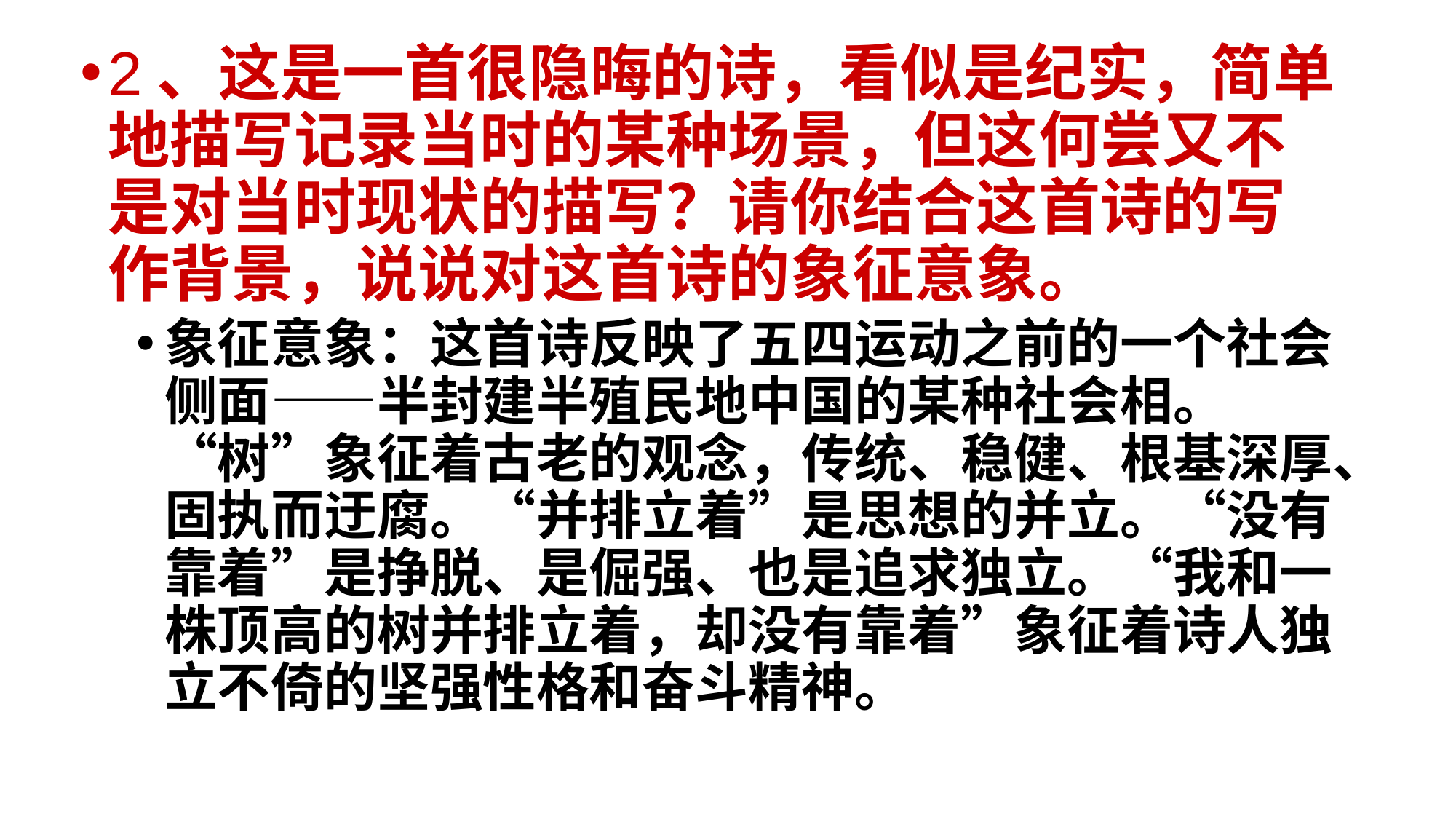

#
2、这是一首很隐晦的诗，看似是纪实，简单地描写记录当时的某种场景，但这何尝又不是对当时现状的描写？请你结合这首诗的写作背景，说说对这首诗的象征意象。
象征意象：这首诗反映了五四运动之前的一个社会侧面——半封建半殖民地中国的某种社会相。“树”象征着古老的观念，传统、稳健、根基深厚、固执而迂腐。“并排立着”是思想的并立。“没有靠着”是挣脱、是倔强、也是追求独立。“我和一株顶高的树并排立着，却没有靠着”象征着诗人独立不倚的坚强性格和奋斗精神。